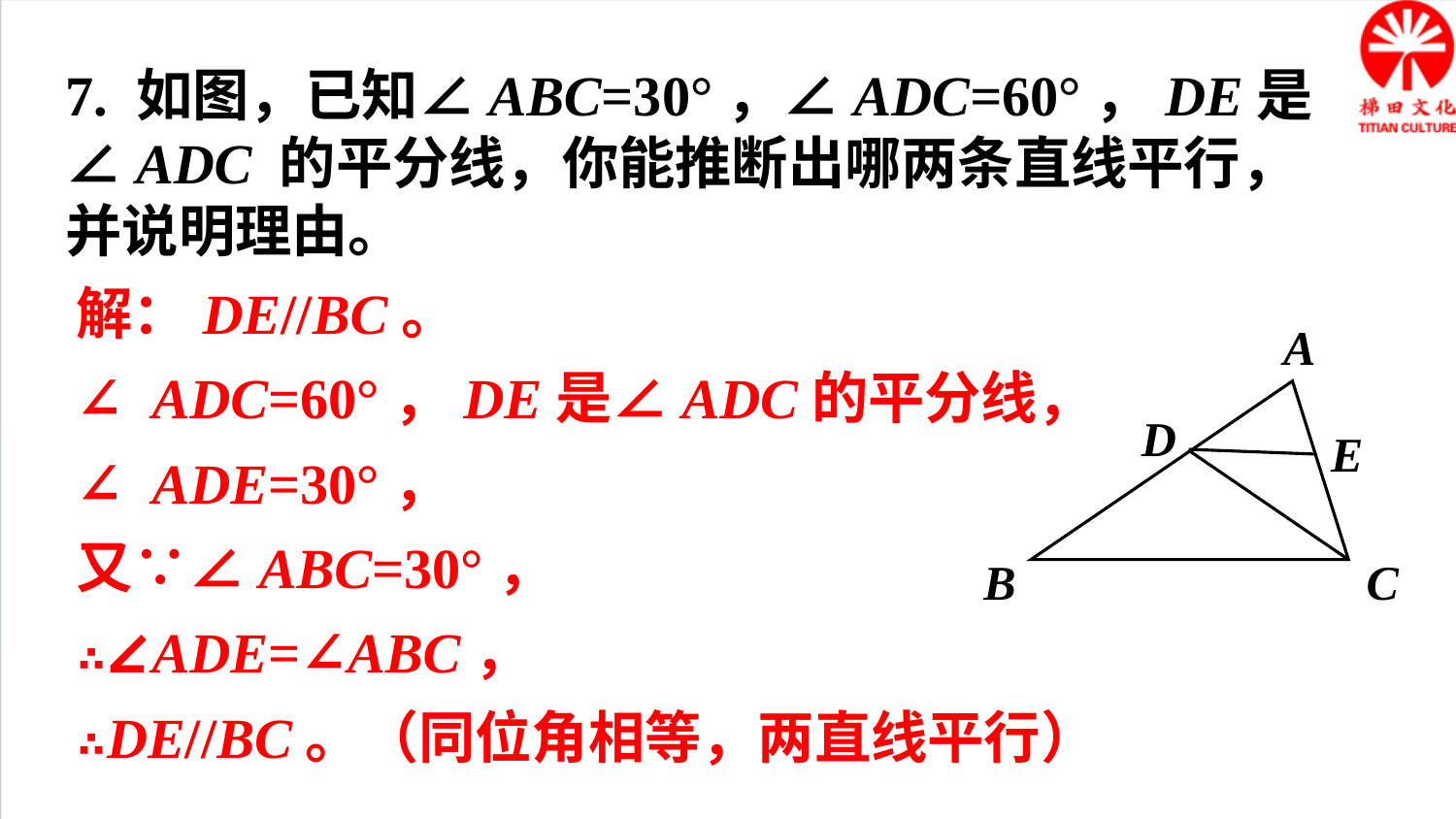

7. 如图，已知∠ABC=30°，∠ADC=60°，DE是∠ADC 的平分线，你能推断出哪两条直线平行，并说明理由。
解：DE//BC。
∵∠ADC=60°，DE是∠ADC的平分线，
∴∠ADE=30°，
又∵∠ABC=30°，
∴∠ADE=∠ABC，
∴DE//BC。（同位角相等，两直线平行）
A

D
E
B
C